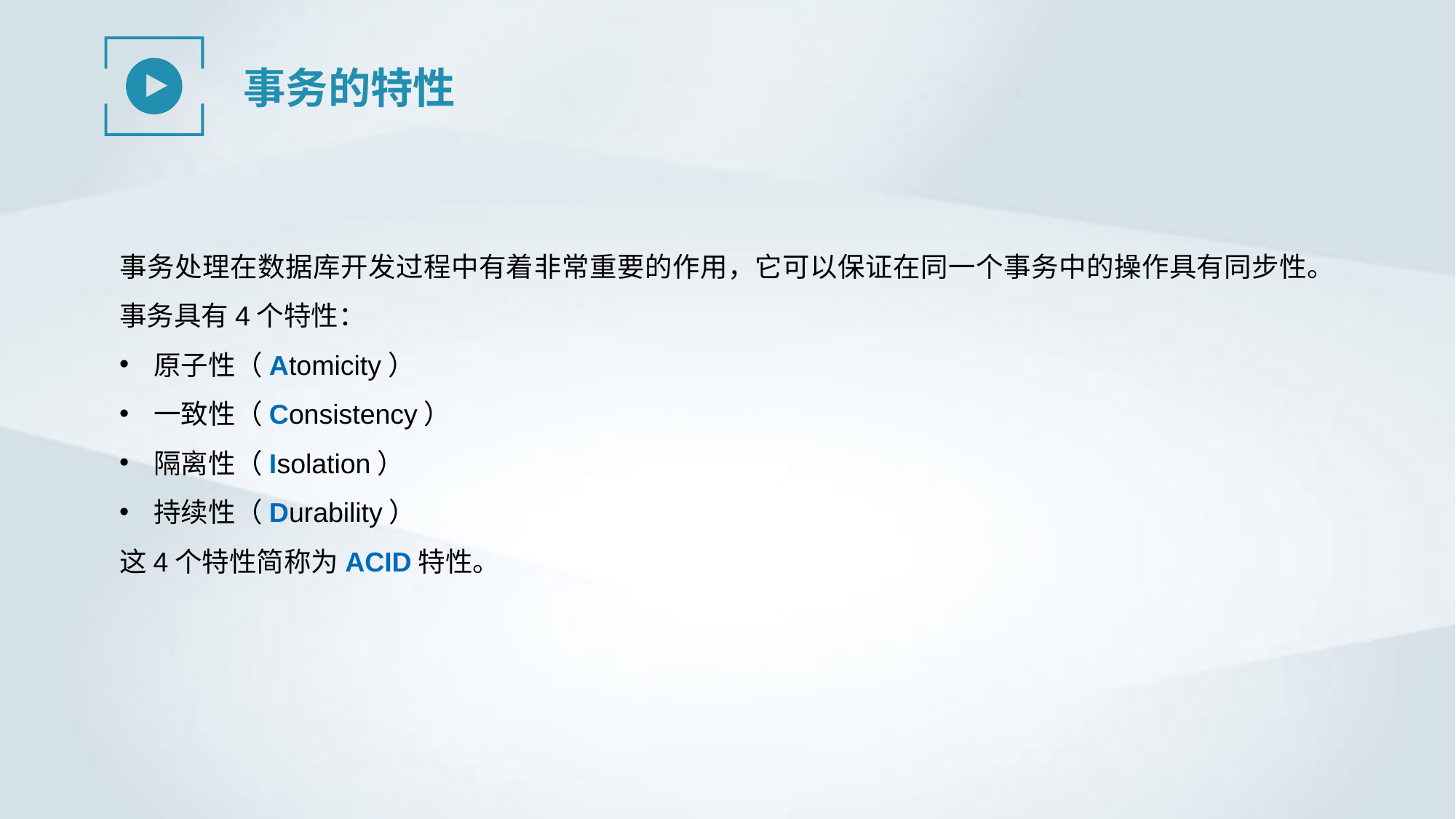

事务的特性
事务处理在数据库开发过程中有着非常重要的作用，它可以保证在同一个事务中的操作具有同步性。事务具有4个特性：
原子性（Atomicity）
一致性（Consistency）
隔离性（Isolation）
持续性（Durability）
这4个特性简称为ACID特性。